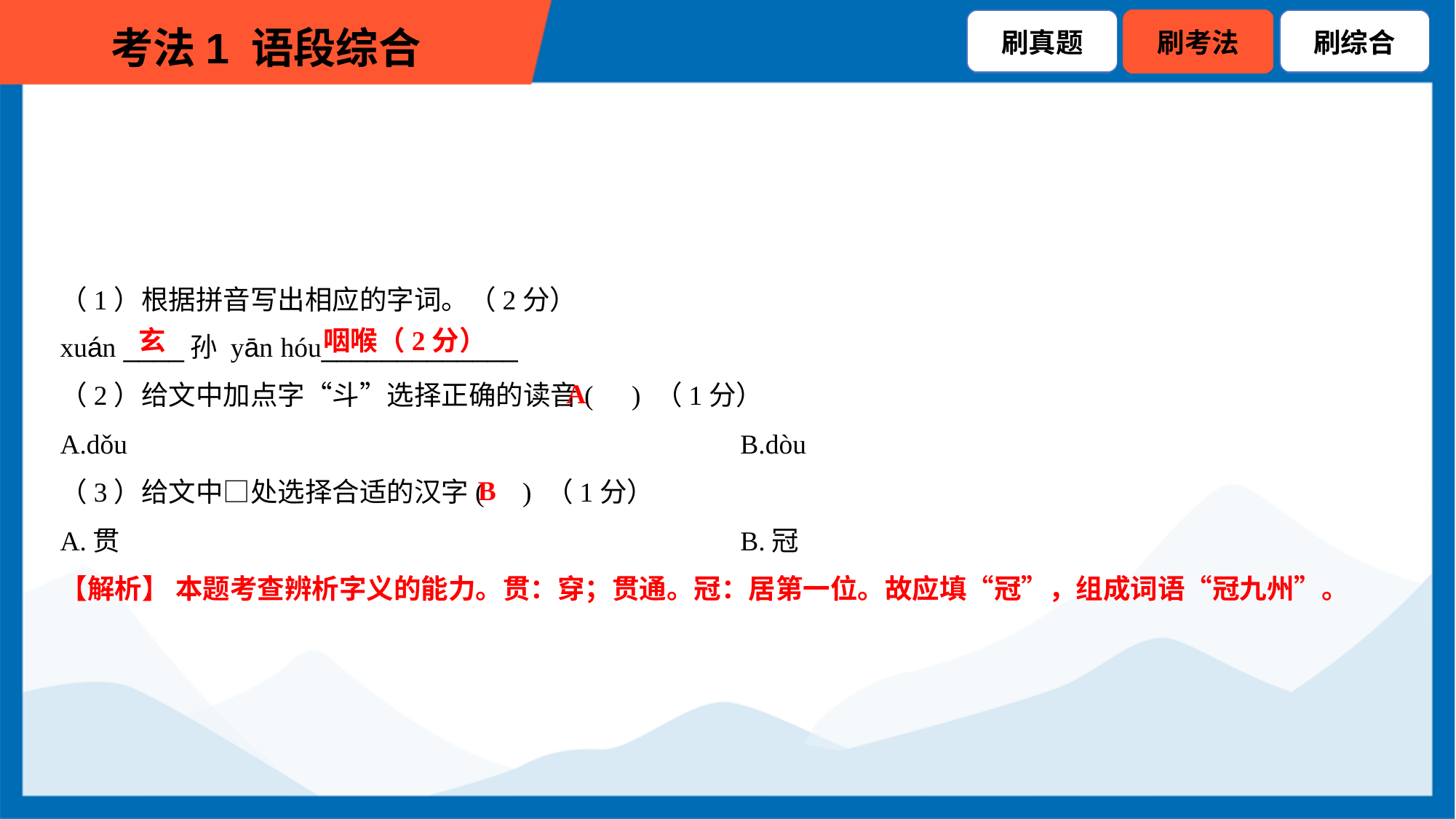

（1）根据拼音写出相应的字词。（2分）
xuán ____孙 yān hóu_____________
玄
咽喉（2分）
A
（2）给文中加点字“斗”选择正确的读音(     ) （1分）
A.dǒu	B.dòu
B
（3）给文中□处选择合适的汉字(     ) （1分）
A.贯	B.冠
【解析】 本题考查辨析字义的能力。贯：穿；贯通。冠：居第一位。故应填“冠”，组成词语“冠九州”。